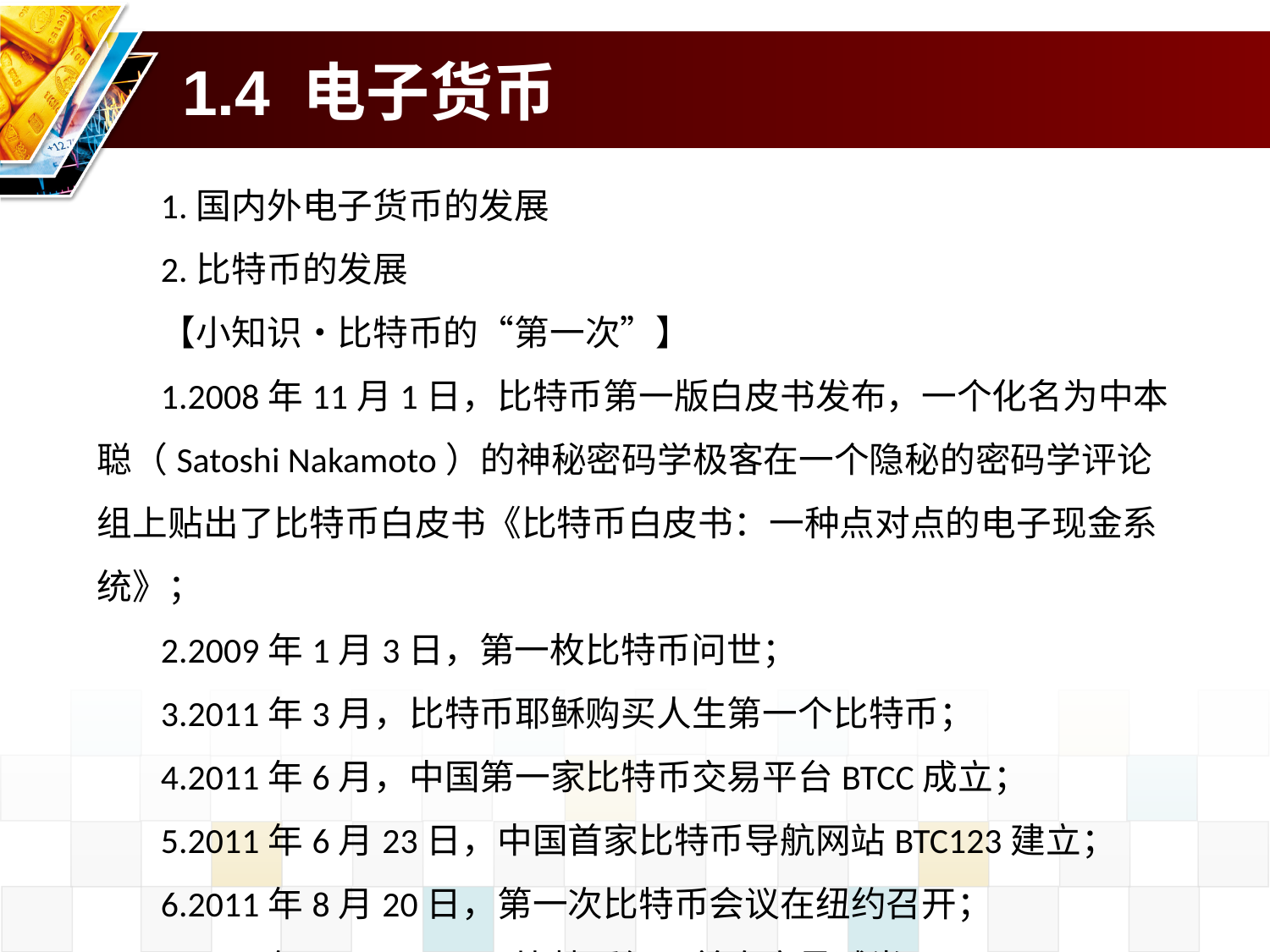

# 1.4 电子货币
1.国内外电子货币的发展
2.比特币的发展
【小知识•比特币的“第一次”】
1.2008年11月1日，比特币第一版白皮书发布，一个化名为中本聪（Satoshi Nakamoto）的神秘密码学极客在一个隐秘的密码学评论组上贴出了比特币白皮书《比特币白皮书：一种点对点的电子现金系统》；
2.2009年1月3日，第一枚比特币问世；
3.2011年3月，比特币耶稣购买人生第一个比特币；
4.2011年6月，中国第一家比特币交易平台BTCC成立；
5.2011年6月23日，中国首家比特币导航网站BTC123建立；
6.2011年8月20日，第一次比特币会议在纽约召开；
7.2012年11月28日，比特币经历首次产量减半；